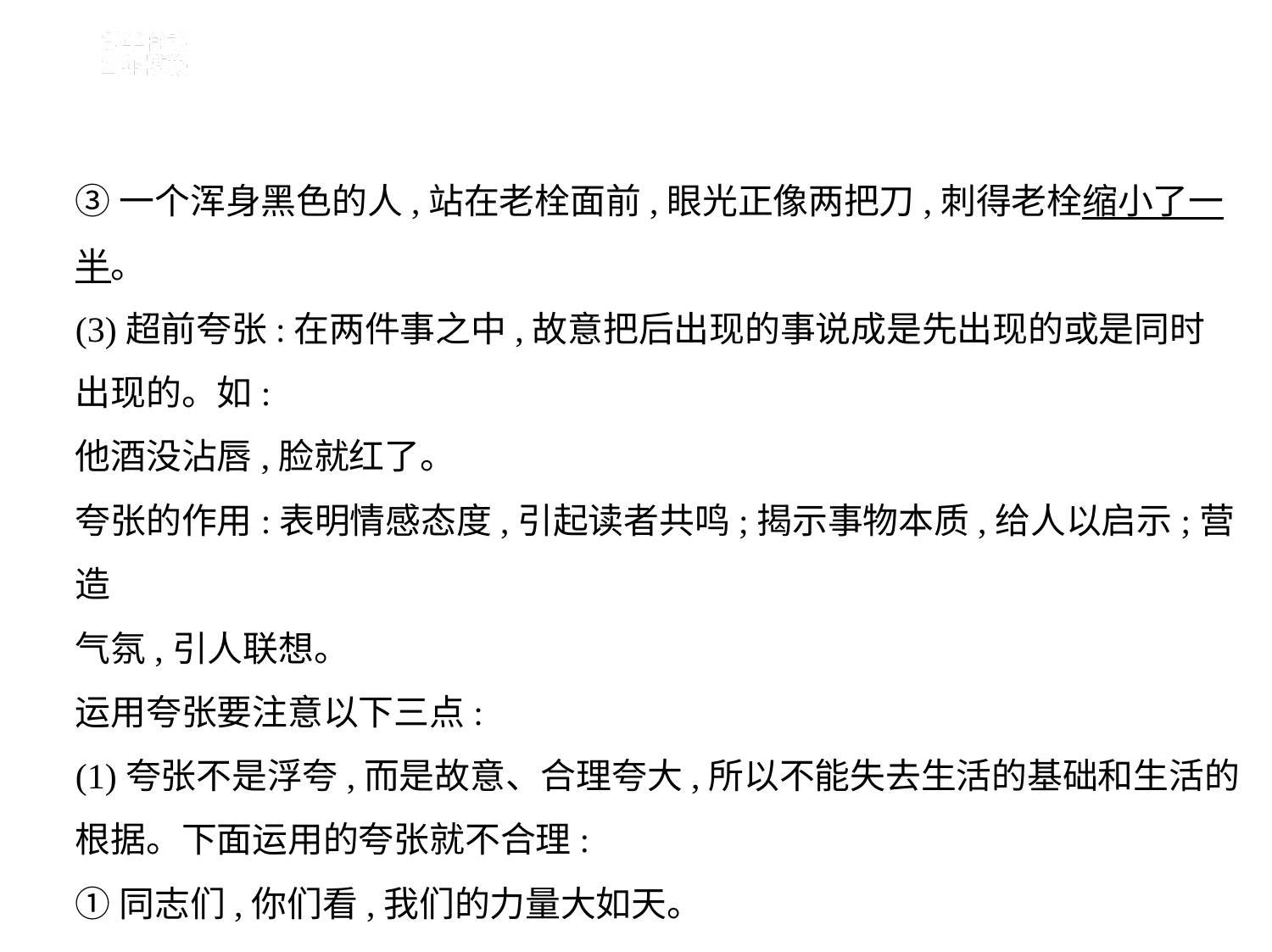

③一个浑身黑色的人,站在老栓面前,眼光正像两把刀,刺得老栓缩小了一
半。
(3)超前夸张:在两件事之中,故意把后出现的事说成是先出现的或是同时
出现的。如:
他酒没沾唇,脸就红了。
夸张的作用:表明情感态度,引起读者共鸣;揭示事物本质,给人以启示;营造
气氛,引人联想。
运用夸张要注意以下三点:
(1)夸张不是浮夸,而是故意、合理夸大,所以不能失去生活的基础和生活的
根据。下面运用的夸张就不合理:
①同志们,你们看,我们的力量大如天。